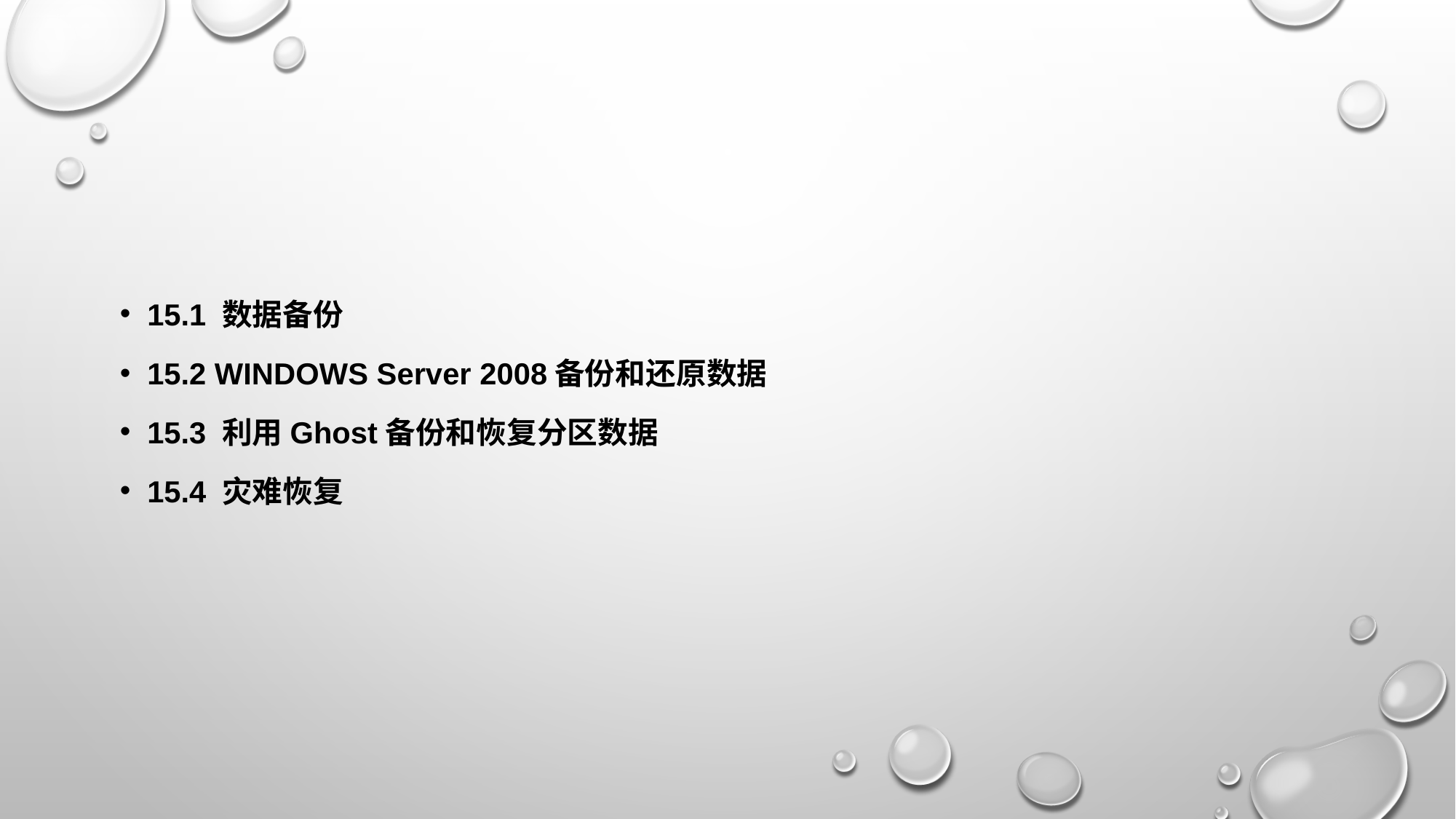

#
15.1 数据备份
15.2 Windows Server 2008备份和还原数据
15.3 利用Ghost备份和恢复分区数据
15.4 灾难恢复